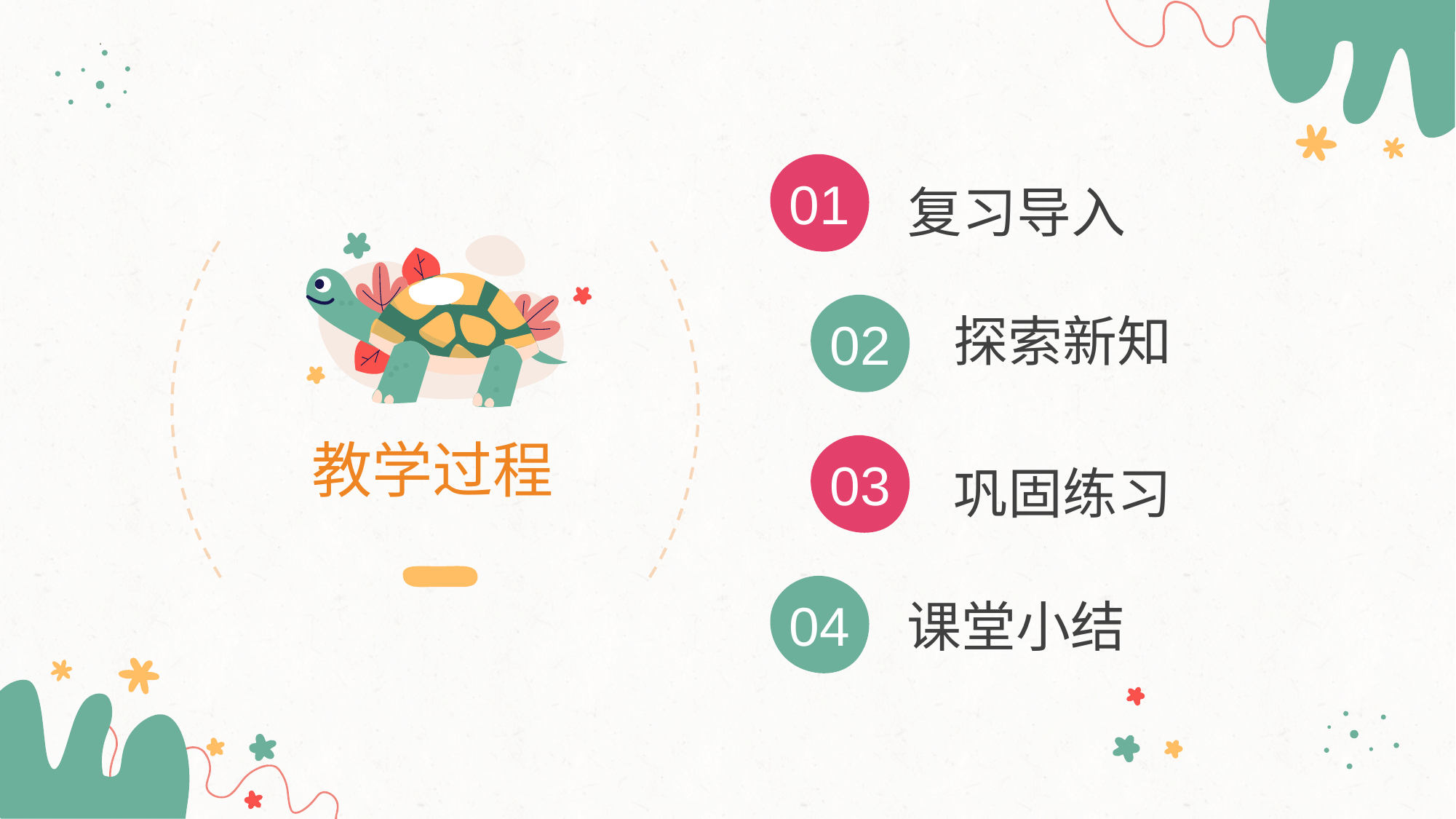

教学过程

01
复习导入
02
探索新知
03
巩固练习
04
课堂小结